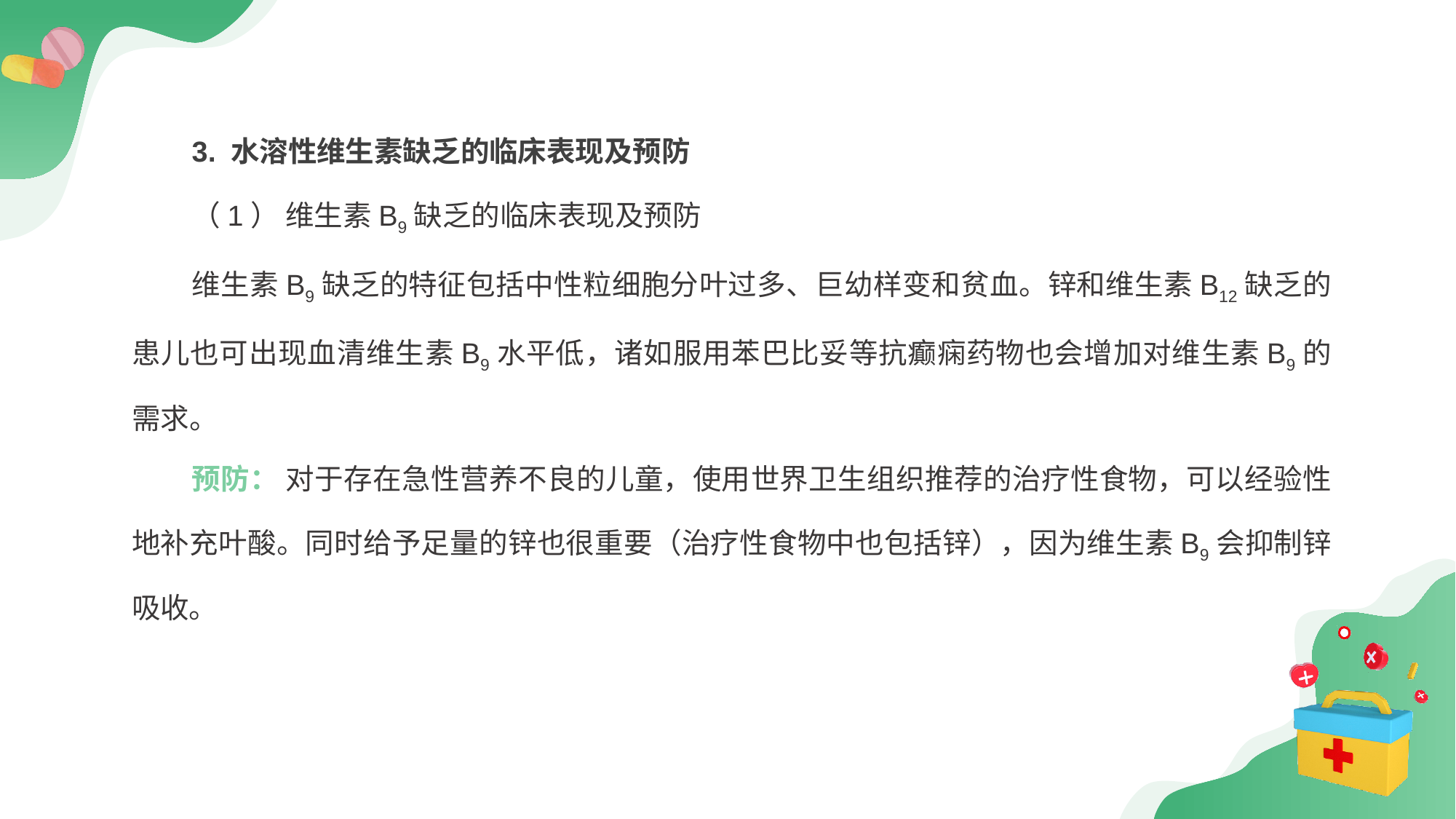

3. 水溶性维生素缺乏的临床表现及预防
（1） 维生素B9缺乏的临床表现及预防
维生素B9缺乏的特征包括中性粒细胞分叶过多、巨幼样变和贫血。锌和维生素B12缺乏的患儿也可出现血清维生素B9水平低，诸如服用苯巴比妥等抗癫痫药物也会增加对维生素B9的需求。
预防： 对于存在急性营养不良的儿童，使用世界卫生组织推荐的治疗性食物，可以经验性地补充叶酸。同时给予足量的锌也很重要（治疗性食物中也包括锌），因为维生素B9会抑制锌吸收。